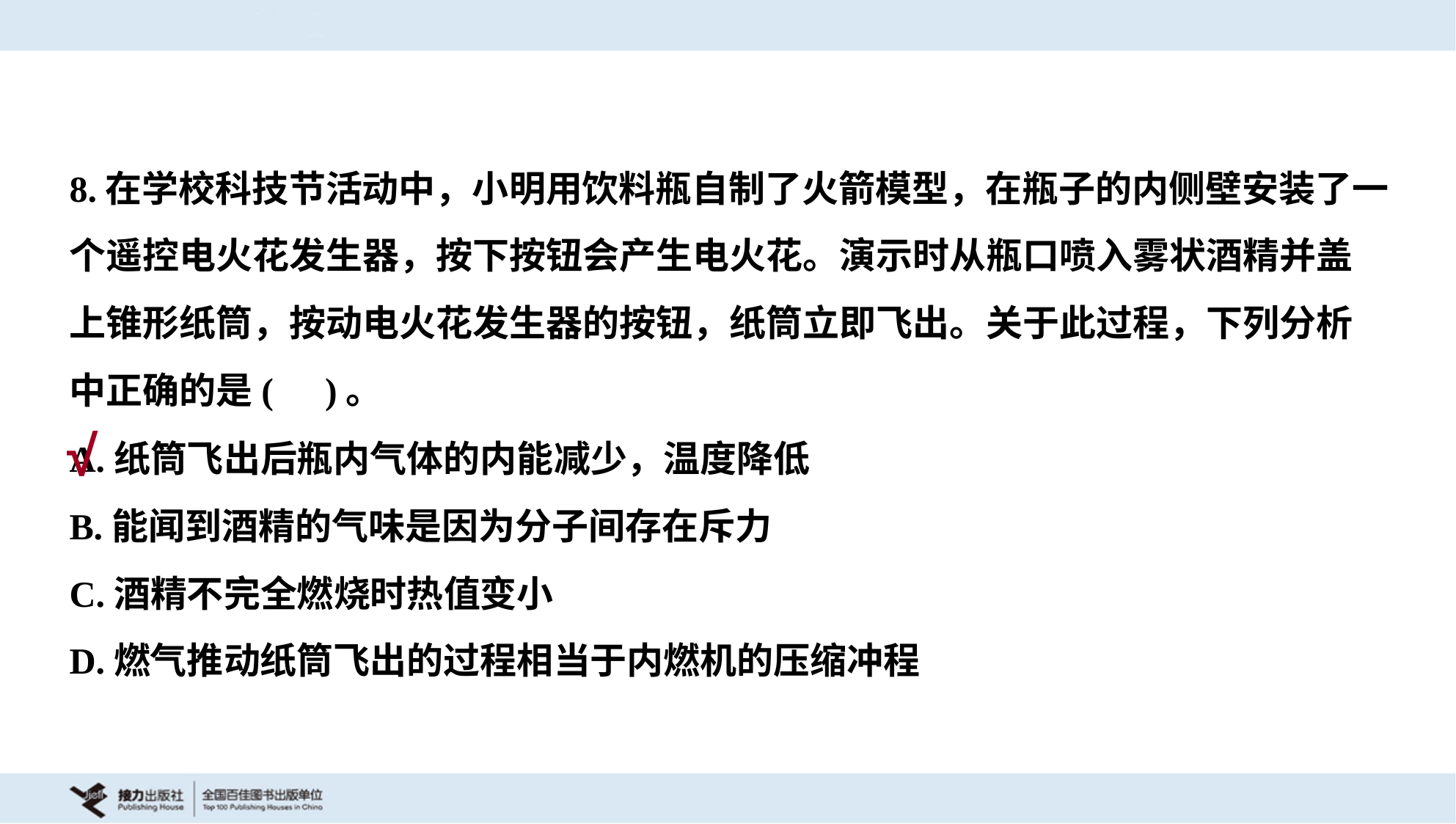

8.在学校科技节活动中，小明用饮料瓶自制了火箭模型，在瓶子的内侧壁安装了一
个遥控电火花发生器，按下按钮会产生电火花。演示时从瓶口喷入雾状酒精并盖
上锥形纸筒，按动电火花发生器的按钮，纸筒立即飞出。关于此过程，下列分析
中正确的是(     )。
A.纸筒飞出后瓶内气体的内能减少，温度降低
B.能闻到酒精的气味是因为分子间存在斥力
C.酒精不完全燃烧时热值变小
D.燃气推动纸筒飞出的过程相当于内燃机的压缩冲程
√